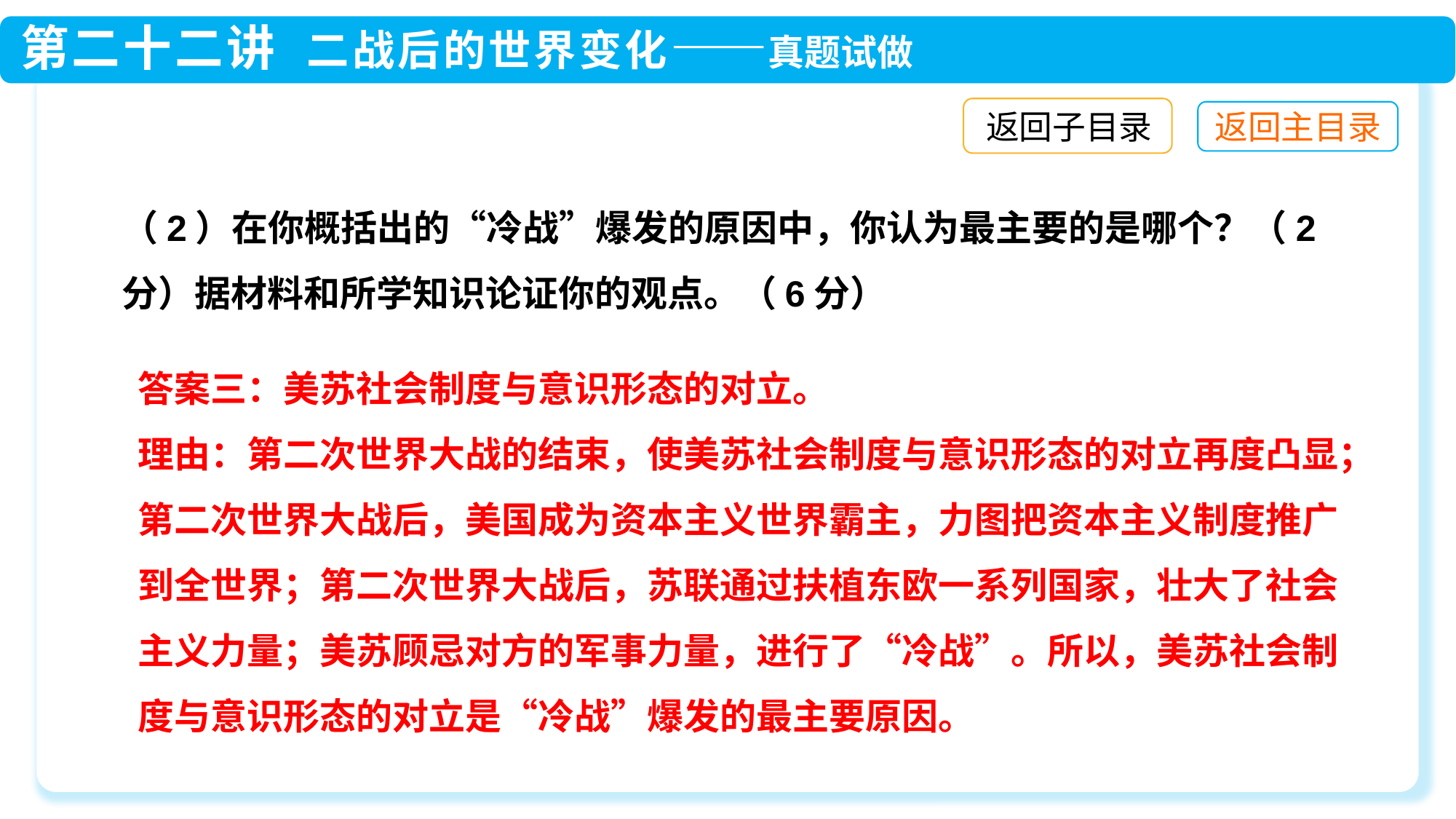

返回子目录
（2）在你概括出的“冷战”爆发的原因中，你认为最主要的是哪个？（2分）据材料和所学知识论证你的观点。（6分）
答案三：美苏社会制度与意识形态的对立。
理由：第二次世界大战的结束，使美苏社会制度与意识形态的对立再度凸显；第二次世界大战后，美国成为资本主义世界霸主，力图把资本主义制度推广到全世界；第二次世界大战后，苏联通过扶植东欧一系列国家，壮大了社会主义力量；美苏顾忌对方的军事力量，进行了“冷战”。所以，美苏社会制度与意识形态的对立是“冷战”爆发的最主要原因。